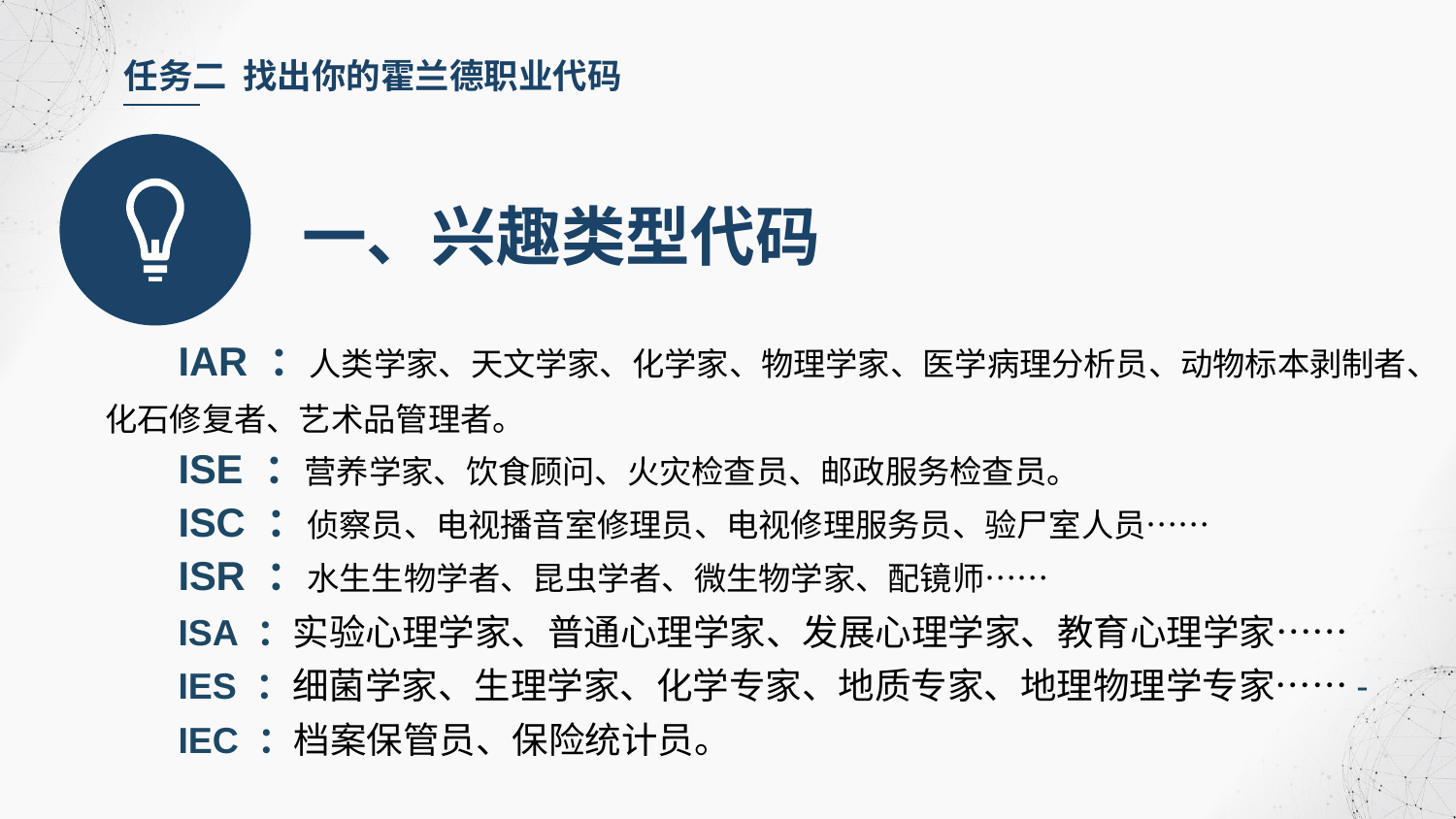

任务二  找出你的霍兰德职业代码

一、兴趣类型代码
IAR ：人类学家、天文学家、化学家、物理学家、医学病理分析员、动物标本剥制者、化石修复者、艺术品管理者。
ISE ：营养学家、饮食顾问、火灾检查员、邮政服务检查员。
ISC ：侦察员、电视播音室修理员、电视修理服务员、验尸室人员……
ISR ：水生生物学者、昆虫学者、微生物学家、配镜师……
ISA ：实验心理学家、普通心理学家、发展心理学家、教育心理学家……
IES ：细菌学家、生理学家、化学专家、地质专家、地理物理学专家……-
IEC ：档案保管员、保险统计员。